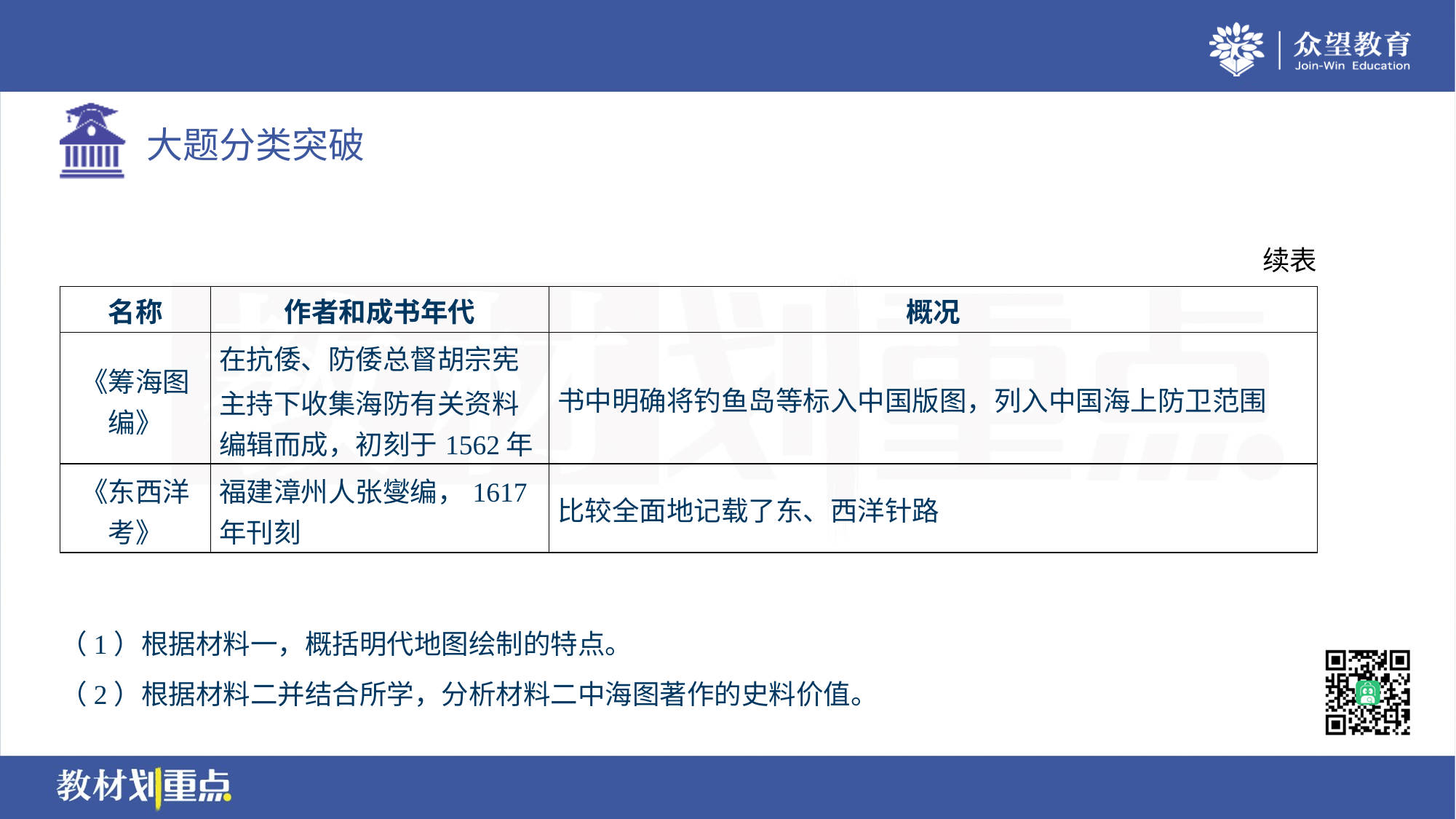

续表
| 名称 | 作者和成书年代 | 概况 |
| --- | --- | --- |
| 《筹海图 编》 | 在抗倭、防倭总督胡宗宪 主持下收集海防有关资料 编辑而成，初刻于1562年 | 书中明确将钓鱼岛等标入中国版图，列入中国海上防卫范围 |
| 《东西洋 考》 | 福建漳州人张燮编，1617 年刊刻 | 比较全面地记载了东、西洋针路 |
——摘编自喻沧、廖克《中国地图学史》#2.2.1.1
（1）根据材料一，概括明代地图绘制的特点。
（2）根据材料二并结合所学，分析材料二中海图著作的史料价值。